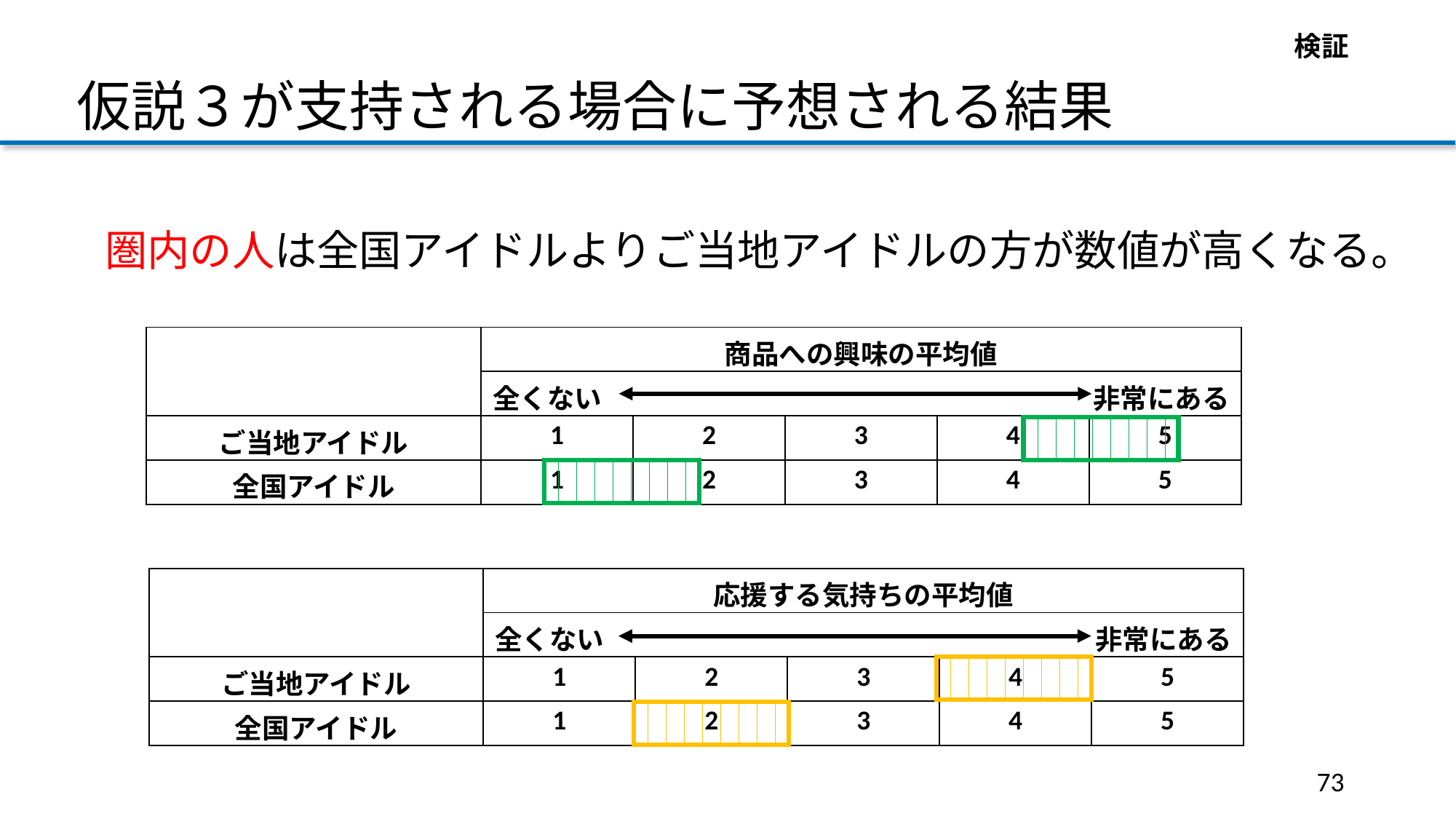

検証
仮説３が支持される場合に予想される結果
圏内の人は全国アイドルよりご当地アイドルの方が数値が高くなる。
|  | 商品への興味の平均値 |  |  |  |  |
| --- | --- | --- | --- | --- | --- |
|  | 全くない　　　　　　　　　　　　　　　　　　非常にある |  |  |  |  |
| ご当地アイドル | 1 | 2 | 3 | 4 | 5 |
| 全国アイドル | 1 | 2 | 3 | 4 | 5 |

|  | 応援する気持ちの平均値 |  |  |  |  |
| --- | --- | --- | --- | --- | --- |
|  | 全くない　　　　　　　　　　　　　　　　　　非常にある |  |  |  |  |
| ご当地アイドル | 1 | 2 | 3 | 4 | 5 |
| 全国アイドル | 1 | 2 | 3 | 4 | 5 |

73